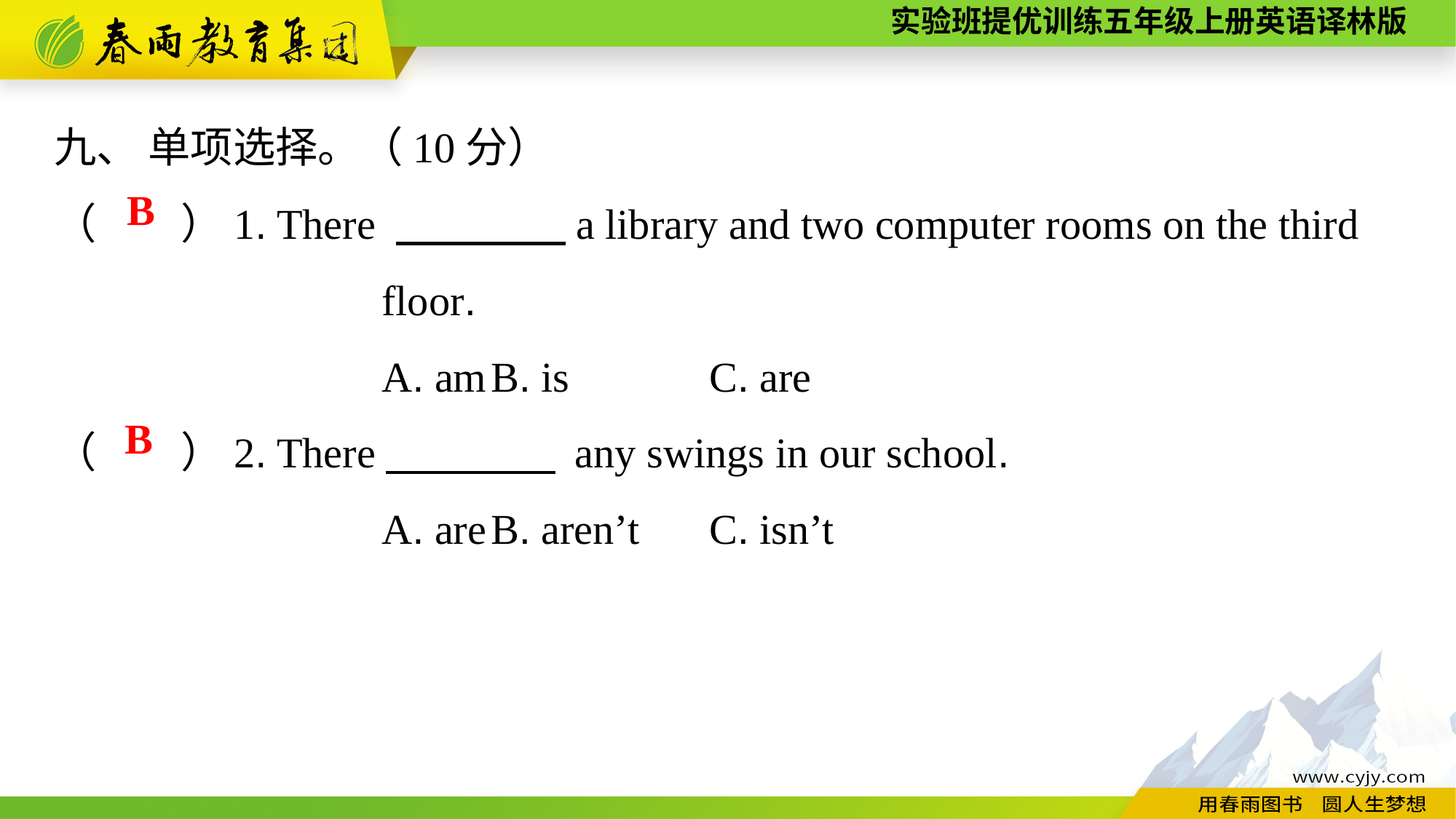

九、 单项选择。（10分）
（　　）1. There 　　　　a library and two computer rooms on the third
			floor.
			A. am	B. is		C. are
（　　）2. There　　　　 any swings in our school.
			A. are	B. aren’t	C. isn’t
B
B